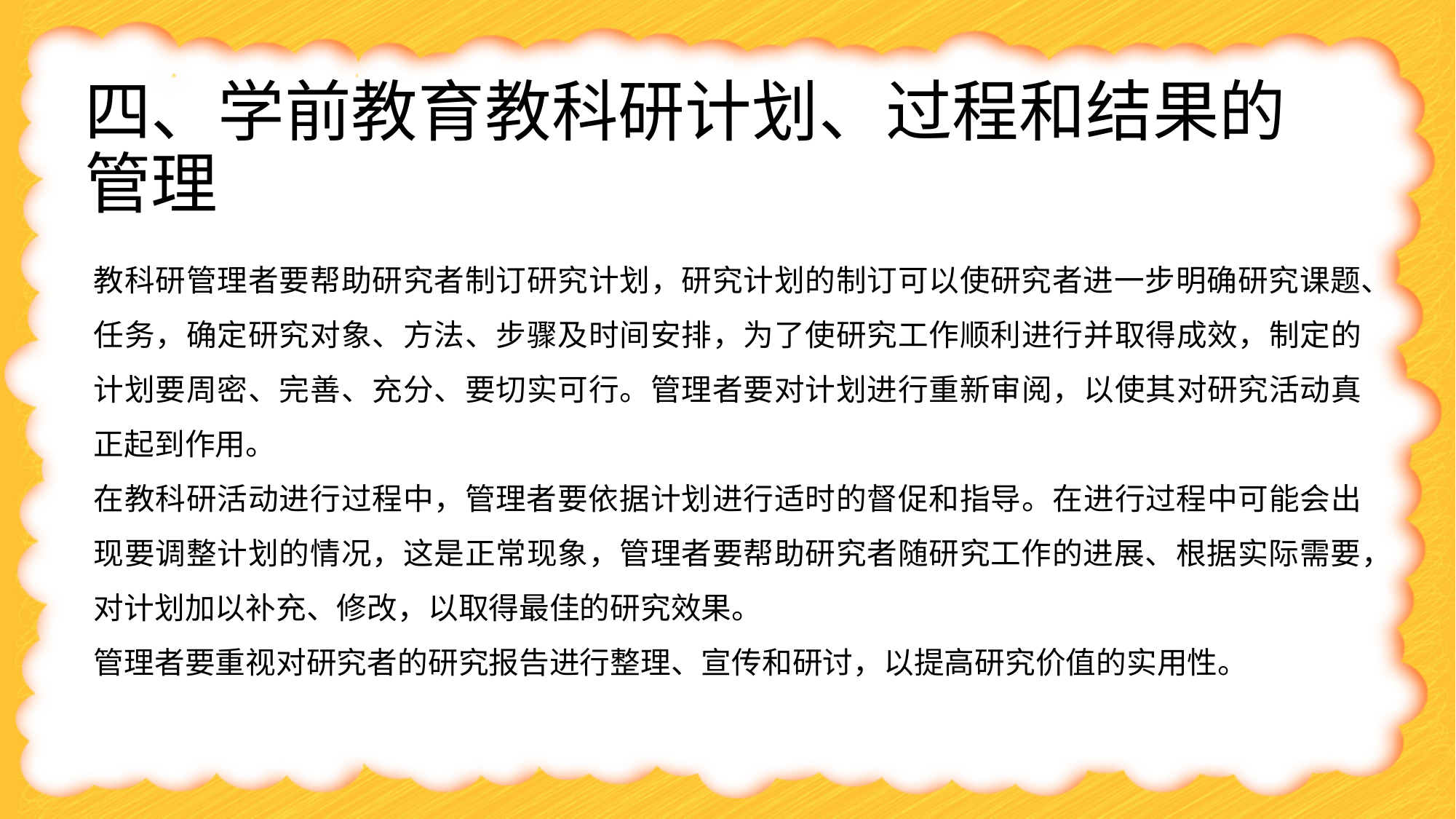

# 四、学前教育教科研计划、过程和结果的管理
教科研管理者要帮助研究者制订研究计划，研究计划的制订可以使研究者进一步明确研究课题、任务，确定研究对象、方法、步骤及时间安排，为了使研究工作顺利进行并取得成效，制定的计划要周密、完善、充分、要切实可行。管理者要对计划进行重新审阅，以使其对研究活动真正起到作用。
在教科研活动进行过程中，管理者要依据计划进行适时的督促和指导。在进行过程中可能会出现要调整计划的情况，这是正常现象，管理者要帮助研究者随研究工作的进展、根据实际需要，对计划加以补充、修改，以取得最佳的研究效果。
管理者要重视对研究者的研究报告进行整理、宣传和研讨，以提高研究价值的实用性。